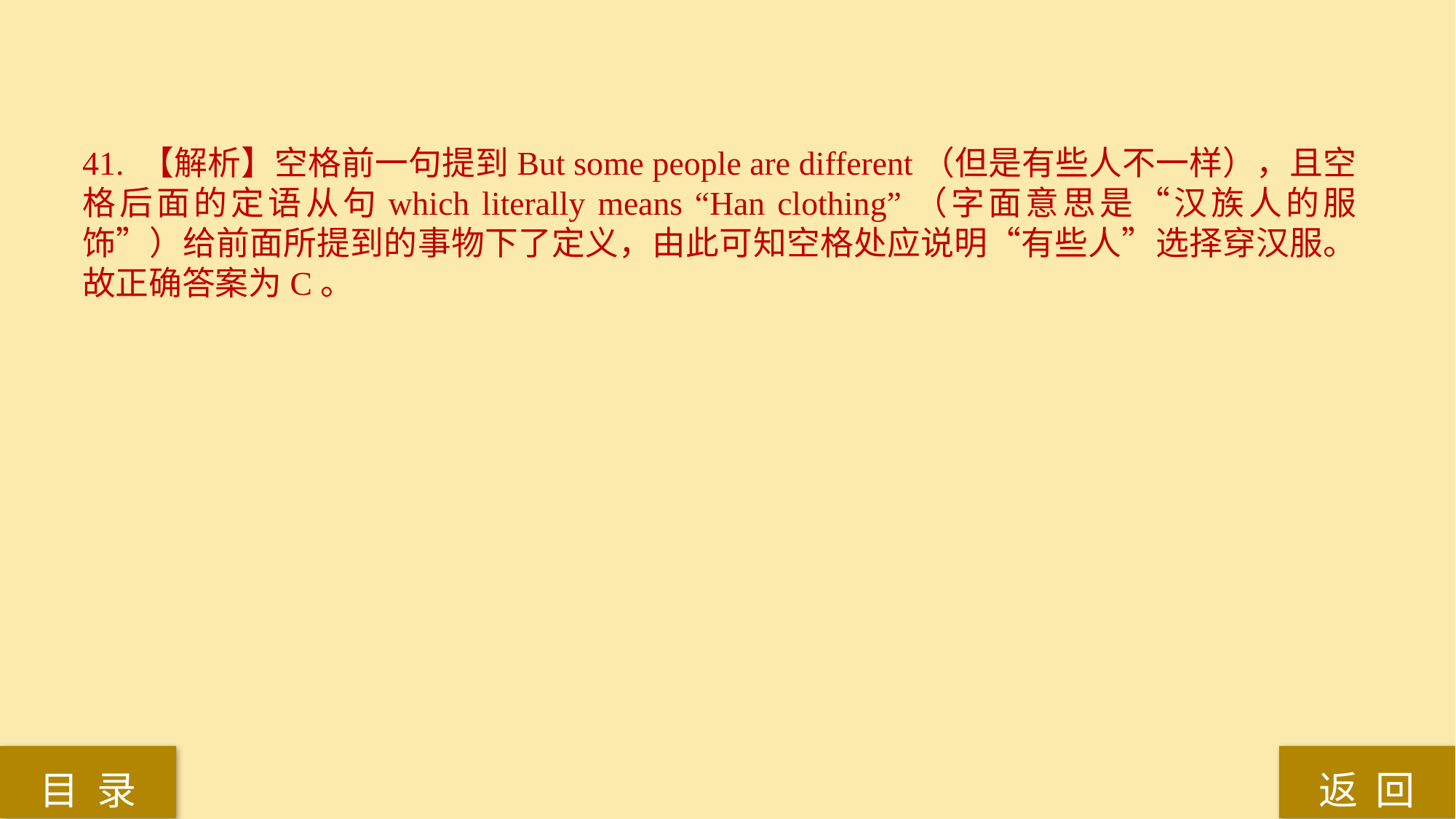

41. 【解析】空格前一句提到But some people are different（但是有些人不一样），且空格后面的定语从句which literally means “Han clothing”（字面意思是“汉族人的服饰”）给前面所提到的事物下了定义，由此可知空格处应说明“有些人”选择穿汉服。故正确答案为C。
返  回